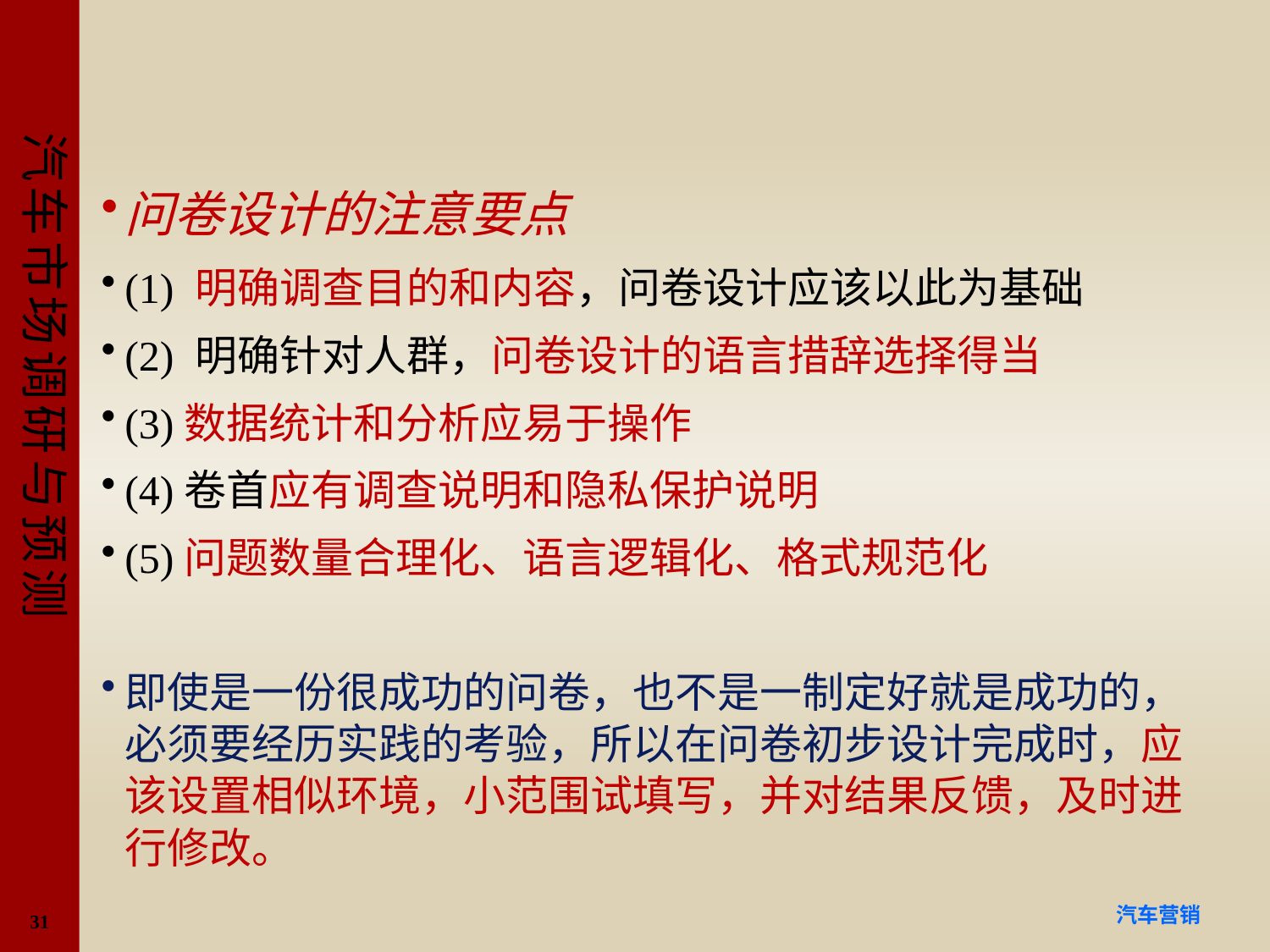

#
问卷设计的注意要点
(1) 明确调查目的和内容，问卷设计应该以此为基础
(2) 明确针对人群，问卷设计的语言措辞选择得当
(3)数据统计和分析应易于操作
(4)卷首应有调查说明和隐私保护说明
(5)问题数量合理化、语言逻辑化、格式规范化

即使是一份很成功的问卷，也不是一制定好就是成功的，必须要经历实践的考验，所以在问卷初步设计完成时，应该设置相似环境，小范围试填写，并对结果反馈，及时进行修改。

31